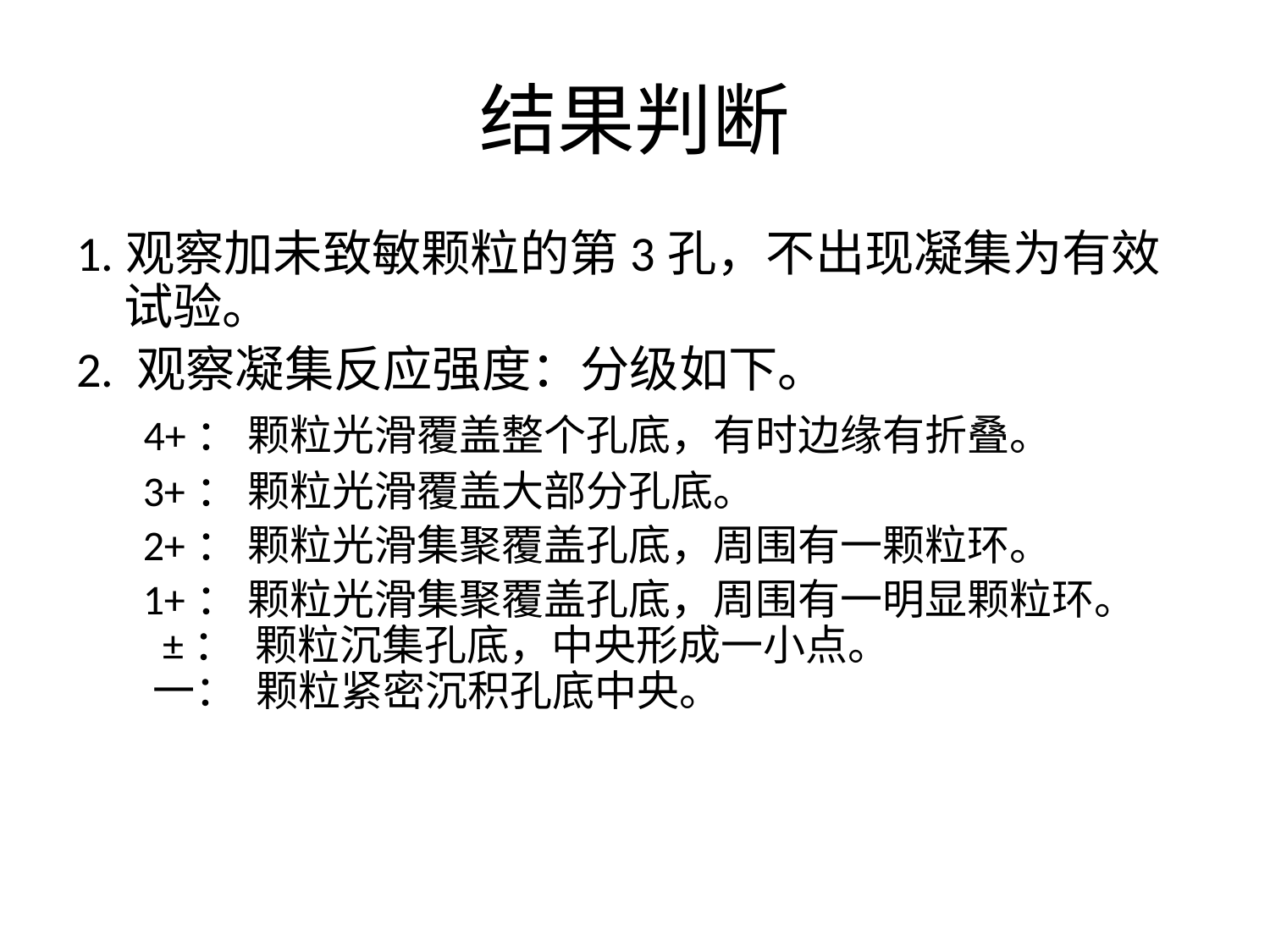

# 结果判断
1.观察加未致敏颗粒的第3孔，不出现凝集为有效试验。
2. 观察凝集反应强度：分级如下。
      4+： 颗粒光滑覆盖整个孔底，有时边缘有折叠。
       3+： 颗粒光滑覆盖大部分孔底。
       2+： 颗粒光滑集聚覆盖孔底，周围有一颗粒环。
       1+： 颗粒光滑集聚覆盖孔底，周围有一明显颗粒环。
   ±：  颗粒沉集孔底，中央形成一小点。
   一：  颗粒紧密沉积孔底中央。